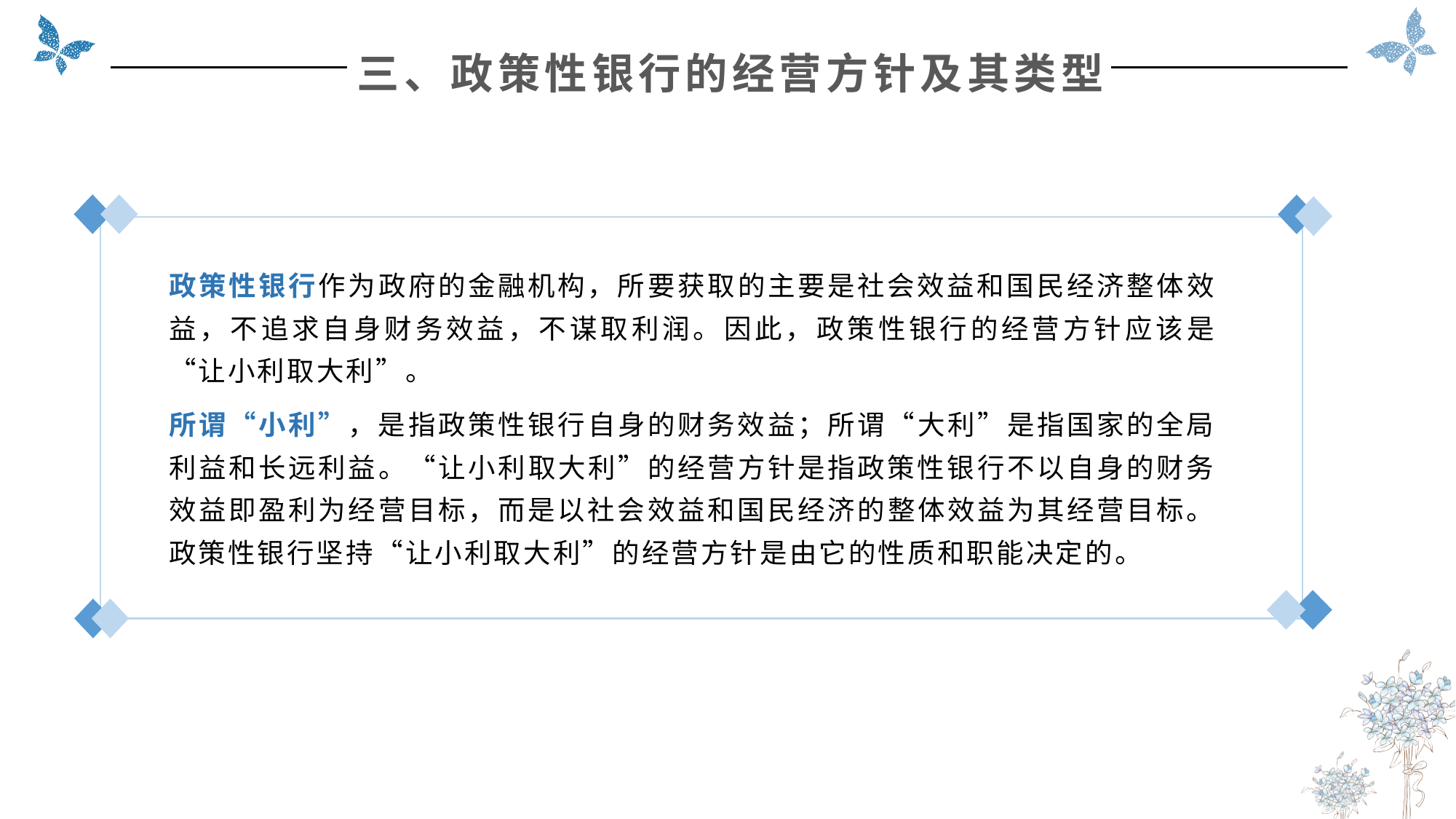

三、政策性银行的经营方针及其类型

政策性银行作为政府的金融机构，所要获取的主要是社会效益和国民经济整体效益，不追求自身财务效益，不谋取利润。因此，政策性银行的经营方针应该是“让小利取大利”。
所谓“小利”，是指政策性银行自身的财务效益；所谓“大利”是指国家的全局利益和长远利益。“让小利取大利”的经营方针是指政策性银行不以自身的财务效益即盈利为经营目标，而是以社会效益和国民经济的整体效益为其经营目标。政策性银行坚持“让小利取大利”的经营方针是由它的性质和职能决定的。